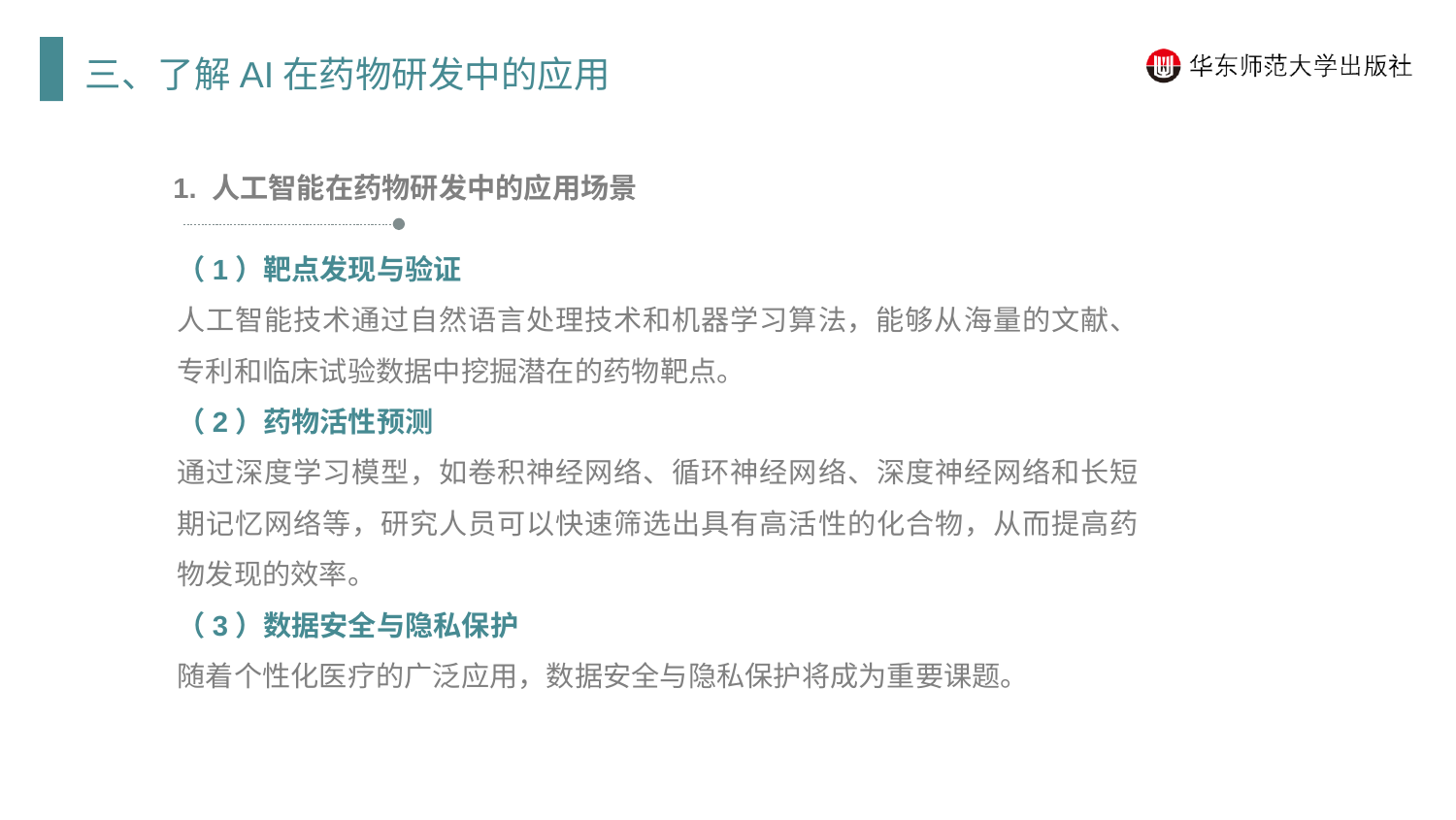

三、了解AI在药物研发中的应用

1. 人工智能在药物研发中的应用场景
（1）靶点发现与验证
人工智能技术通过自然语言处理技术和机器学习算法，能够从海量的文献、专利和临床试验数据中挖掘潜在的药物靶点。
（2）药物活性预测
通过深度学习模型，如卷积神经网络、循环神经网络、深度神经网络和长短期记忆网络等，研究人员可以快速筛选出具有高活性的化合物，从而提高药物发现的效率。
（3）数据安全与隐私保护
随着个性化医疗的广泛应用，数据安全与隐私保护将成为重要课题。